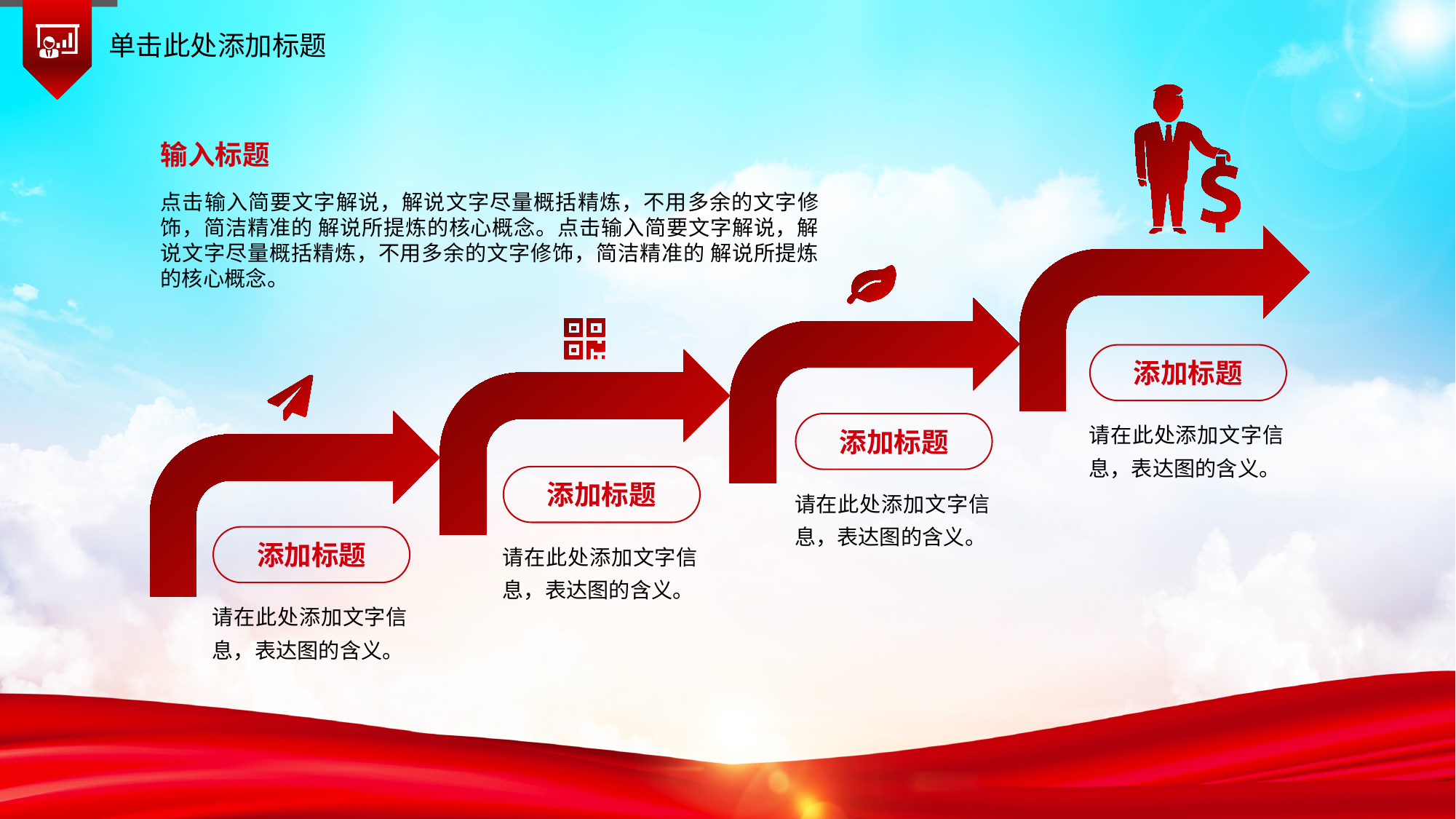

单击此处添加标题

输入标题

点击输入简要文字解说，解说文字尽量概括精炼，不用多余的文字修饰，简洁精准的 解说所提炼的核心概念。点击输入简要文字解说，解说文字尽量概括精炼，不用多余的文字修饰，简洁精准的 解说所提炼的核心概念。

添加标题

请在此处添加文字信息，表达图的含义。

添加标题

请在此处添加文字信息，表达图的含义。
添加标题

请在此处添加文字信息，表达图的含义。
添加标题
请在此处添加文字信息，表达图的含义。